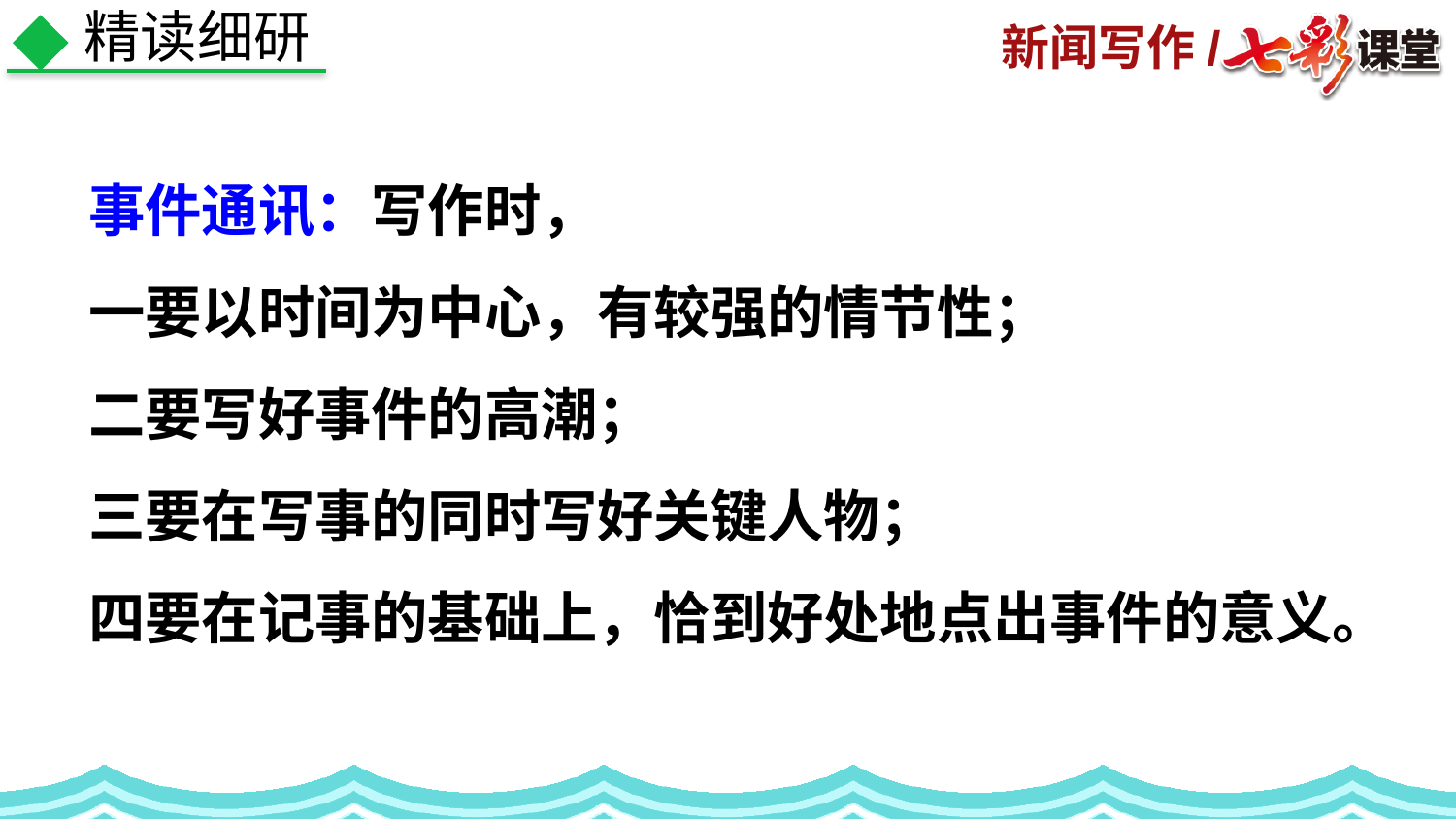

精读细研

事件通讯：写作时，
一要以时间为中心，有较强的情节性；
二要写好事件的高潮；
三要在写事的同时写好关键人物；
四要在记事的基础上，恰到好处地点出事件的意义。